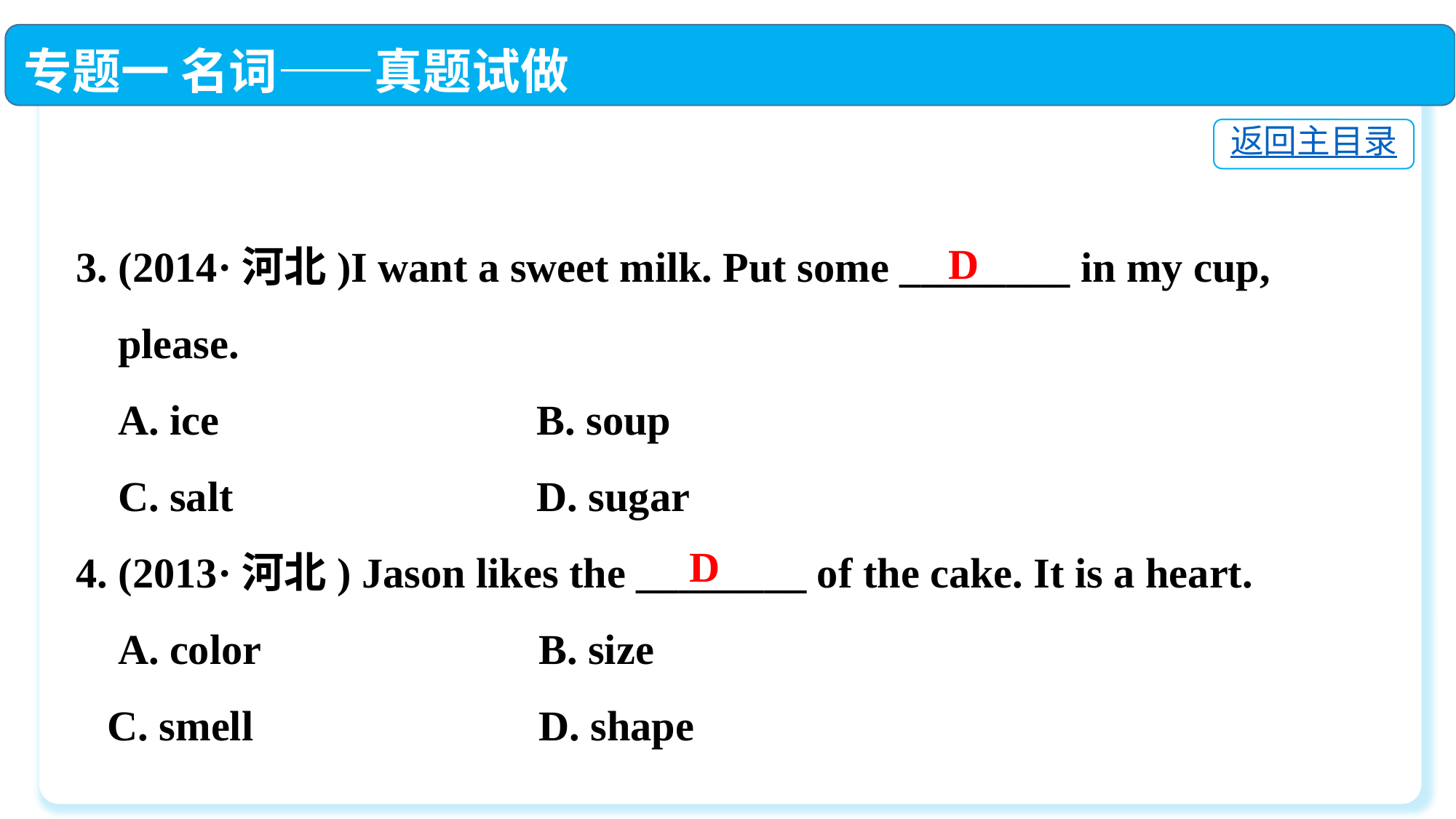

专题一 名词——真题试做

返回主目录
3. (2014·河北)I want a sweet milk. Put some ________ in my cup,
    please.
    A. ice	                       B. soup
    C. salt	                       D. sugar
4. (2013·河北) Jason likes the ________ of the cake. It is a heart.
    A. color　	             B. size
   C. smell　	             D. shape
D
D